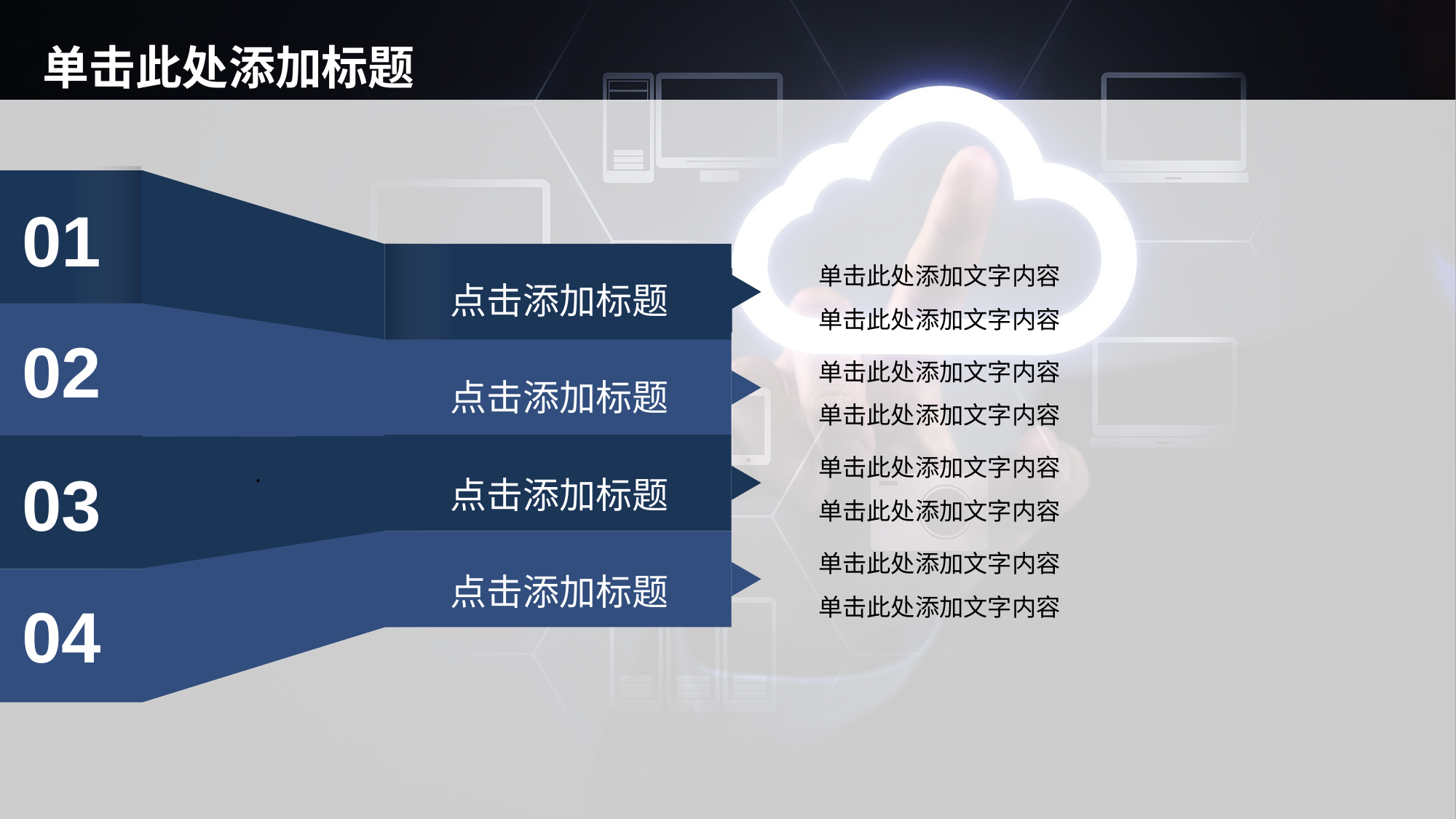

# 单击此处添加标题

01

点击添加标题

单击此处添加文字内容
单击此处添加文字内容

点击添加标题

02
单击此处添加文字内容
单击此处添加文字内容
单击此处添加文字内容
单击此处添加文字内容

点击添加标题
03
单击此处添加文字内容
单击此处添加文字内容

点击添加标题

04